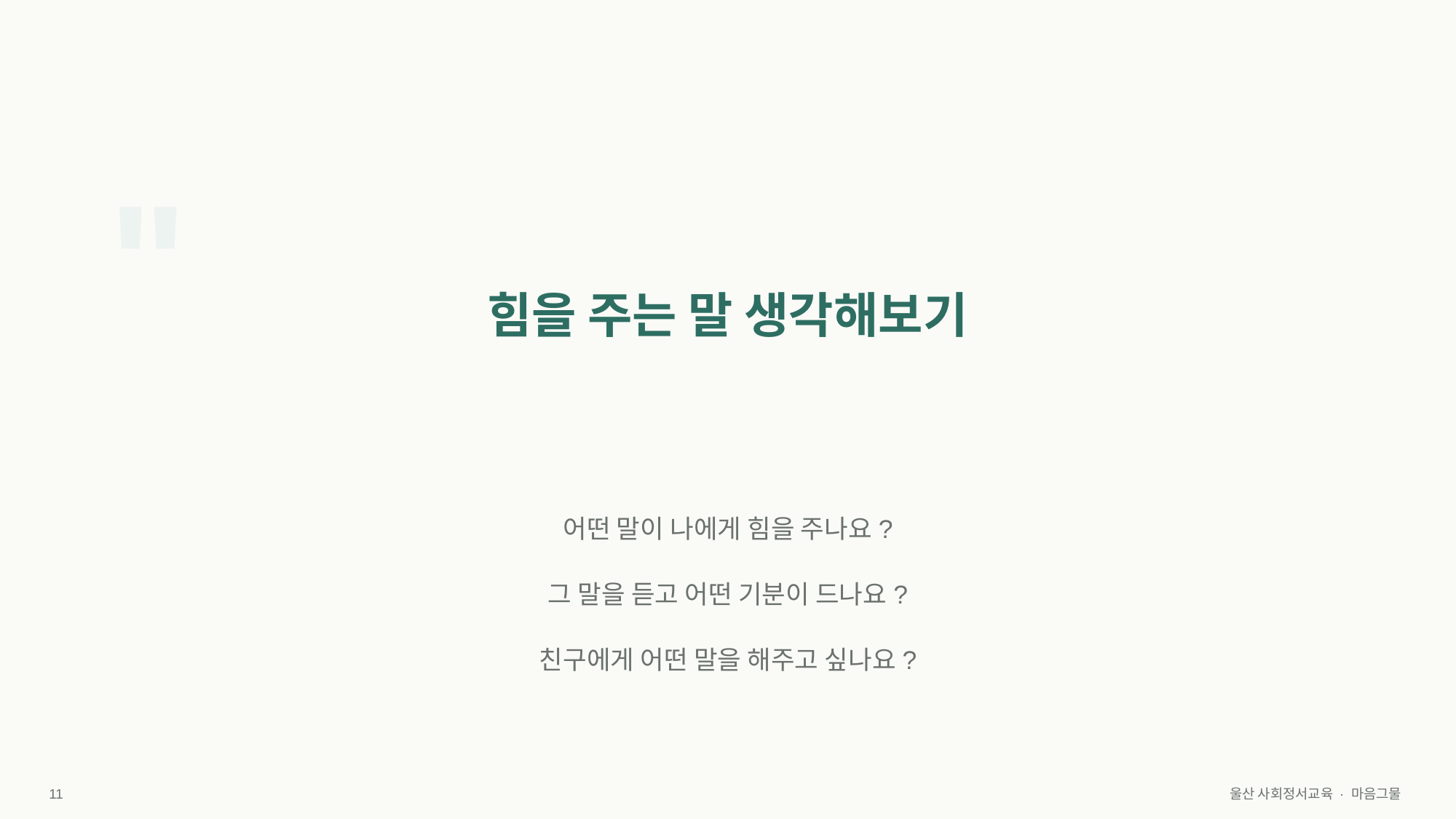

"
힘을 주는 말 생각해보기
어떤 말이 나에게 힘을 주나요?
그 말을 듣고 어떤 기분이 드나요?
친구에게 어떤 말을 해주고 싶나요?
11
울산 사회정서교육 · 마음그물